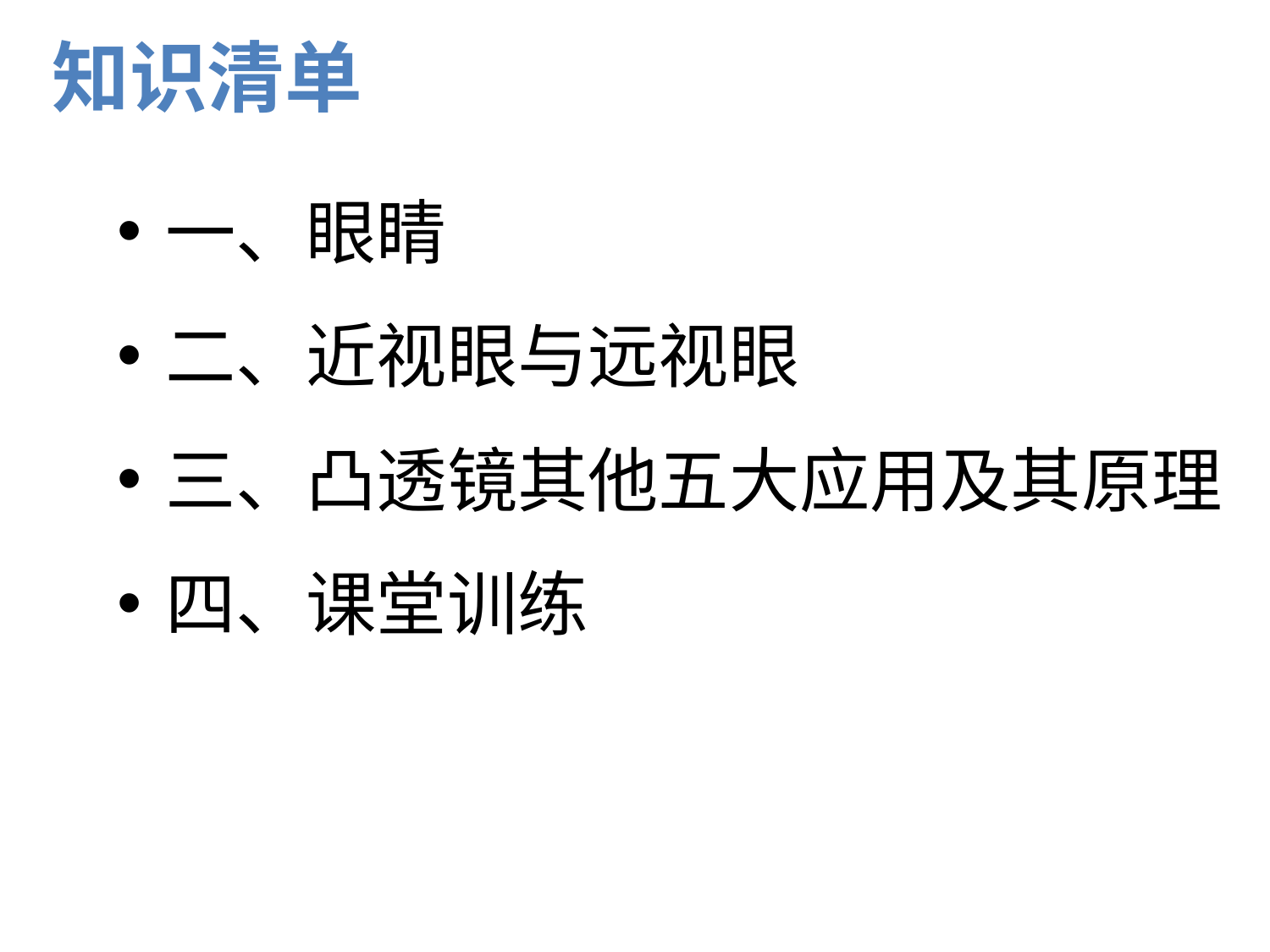

知识清单
一、眼睛
二、近视眼与远视眼
三、凸透镜其他五大应用及其原理
四、课堂训练